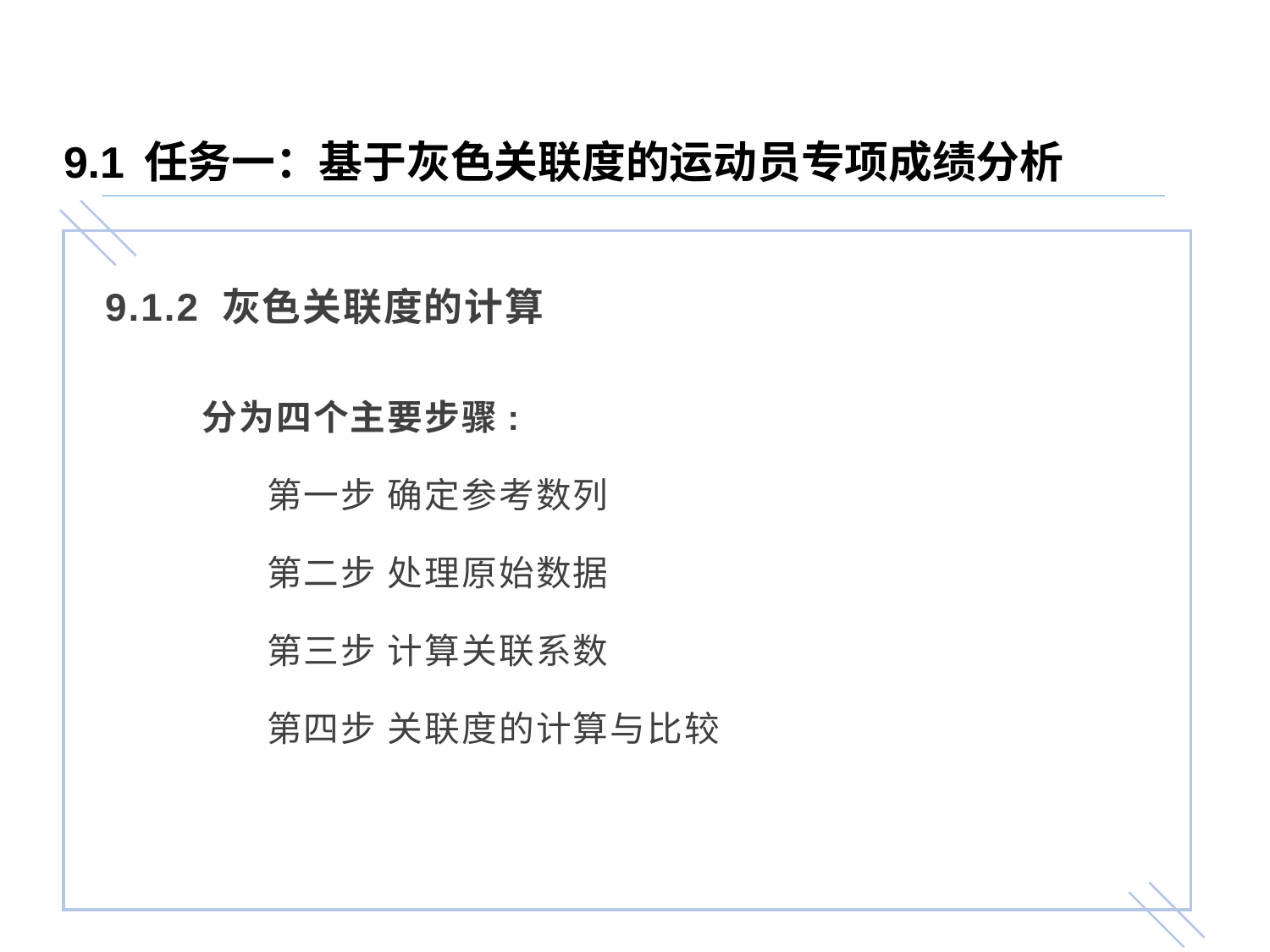

9.1 任务一：基于灰色关联度的运动员专项成绩分析

9.1.2 灰色关联度的计算

          分为四个主要步骤:
                第一步 确定参考数列
                第二步 处理原始数据
                第三步 计算关联系数
                第四步 关联度的计算与比较